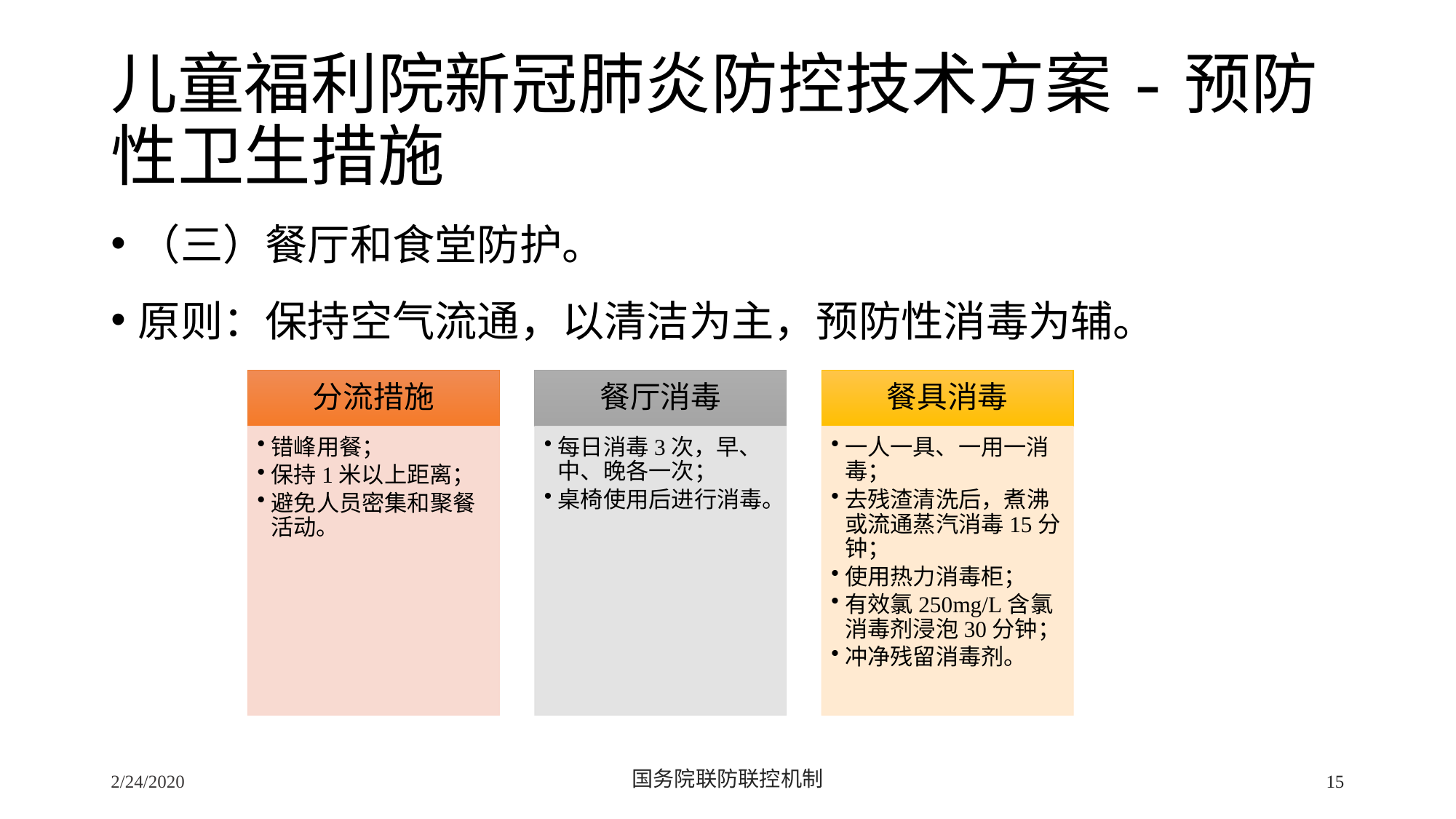

# 儿童福利院新冠肺炎防控技术方案-预防性卫生措施
（三）餐厅和食堂防护。
原则：保持空气流通，以清洁为主，预防性消毒为辅。

分流措施
错峰用餐；
保持1米以上距离；
避免人员密集和聚餐活动。
餐厅消毒
每日消毒3次，早、中、晚各一次；
桌椅使用后进行消毒。
餐具消毒
一人一具、一用一消毒；
去残渣清洗后，煮沸或流通蒸汽消毒15分钟；
使用热力消毒柜；
有效氯250mg/L含氯消毒剂浸泡30分钟；
冲净残留消毒剂。
2/24/2020
国务院联防联控机制
15